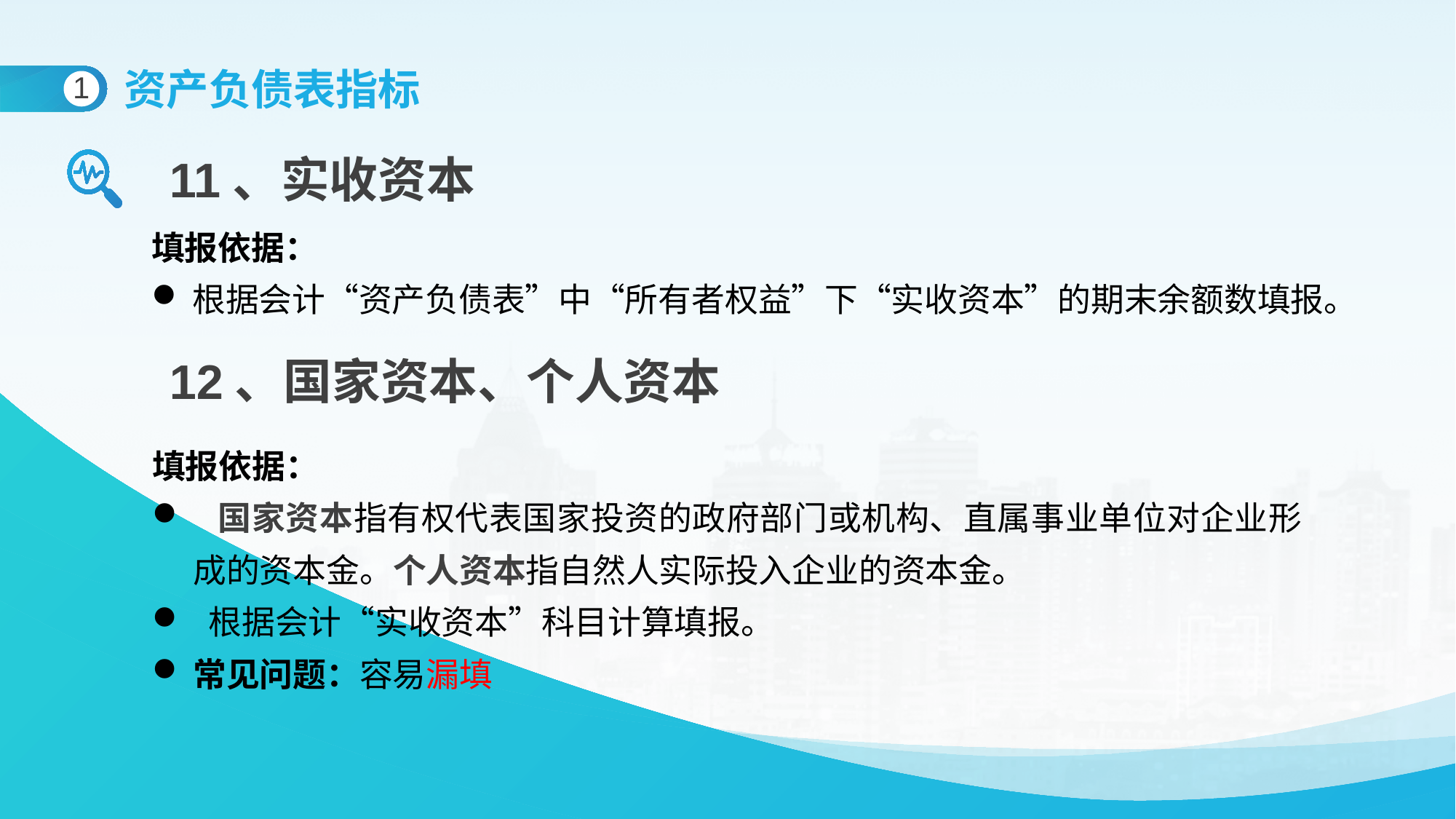

资产负债表指标
1
11、实收资本

填报依据：
根据会计“资产负债表”中“所有者权益”下“实收资本”的期末余额数填报。
12、国家资本、个人资本
填报依据：
  国家资本指有权代表国家投资的政府部门或机构、直属事业单位对企业形成的资本金。个人资本指自然人实际投入企业的资本金。
 根据会计“实收资本”科目计算填报。
常见问题：容易漏填